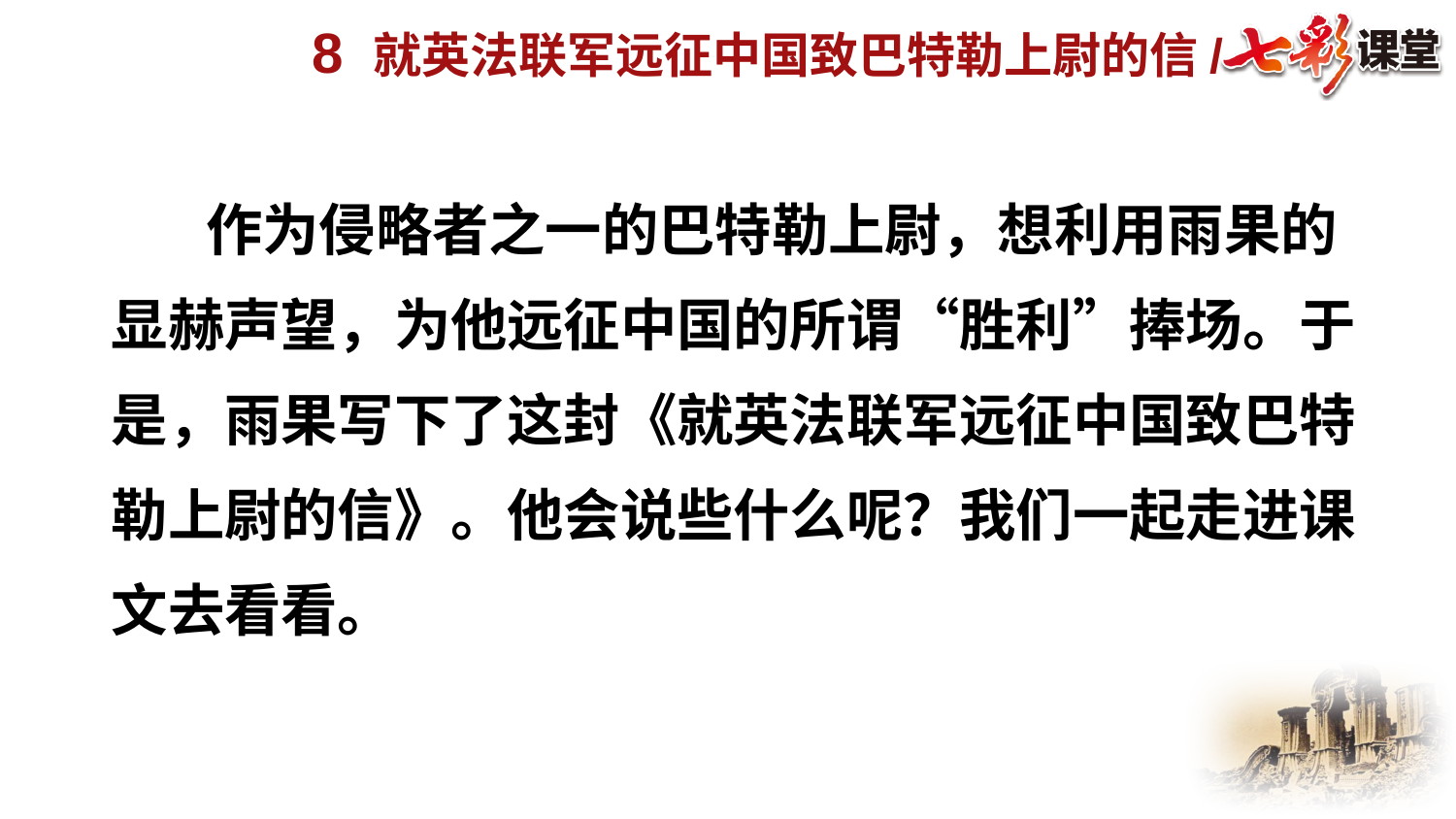

作为侵略者之一的巴特勒上尉，想利用雨果的显赫声望，为他远征中国的所谓“胜利”捧场。于是，雨果写下了这封《就英法联军远征中国致巴特勒上尉的信》。他会说些什么呢？我们一起走进课文去看看。